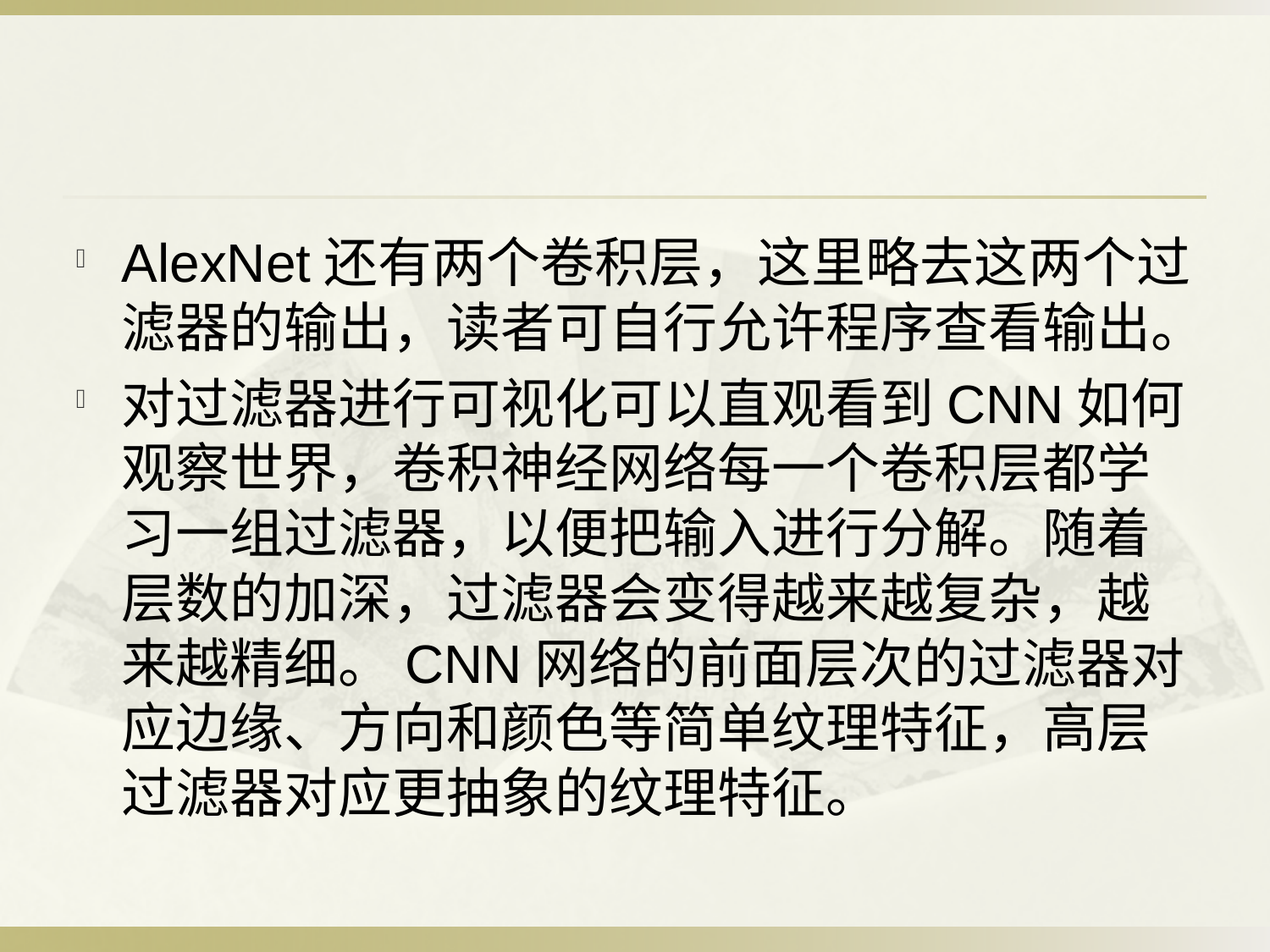

AlexNet还有两个卷积层，这里略去这两个过滤器的输出，读者可自行允许程序查看输出。
对过滤器进行可视化可以直观看到CNN如何观察世界，卷积神经网络每一个卷积层都学习一组过滤器，以便把输入进行分解。随着层数的加深，过滤器会变得越来越复杂，越来越精细。CNN网络的前面层次的过滤器对应边缘、方向和颜色等简单纹理特征，高层过滤器对应更抽象的纹理特征。